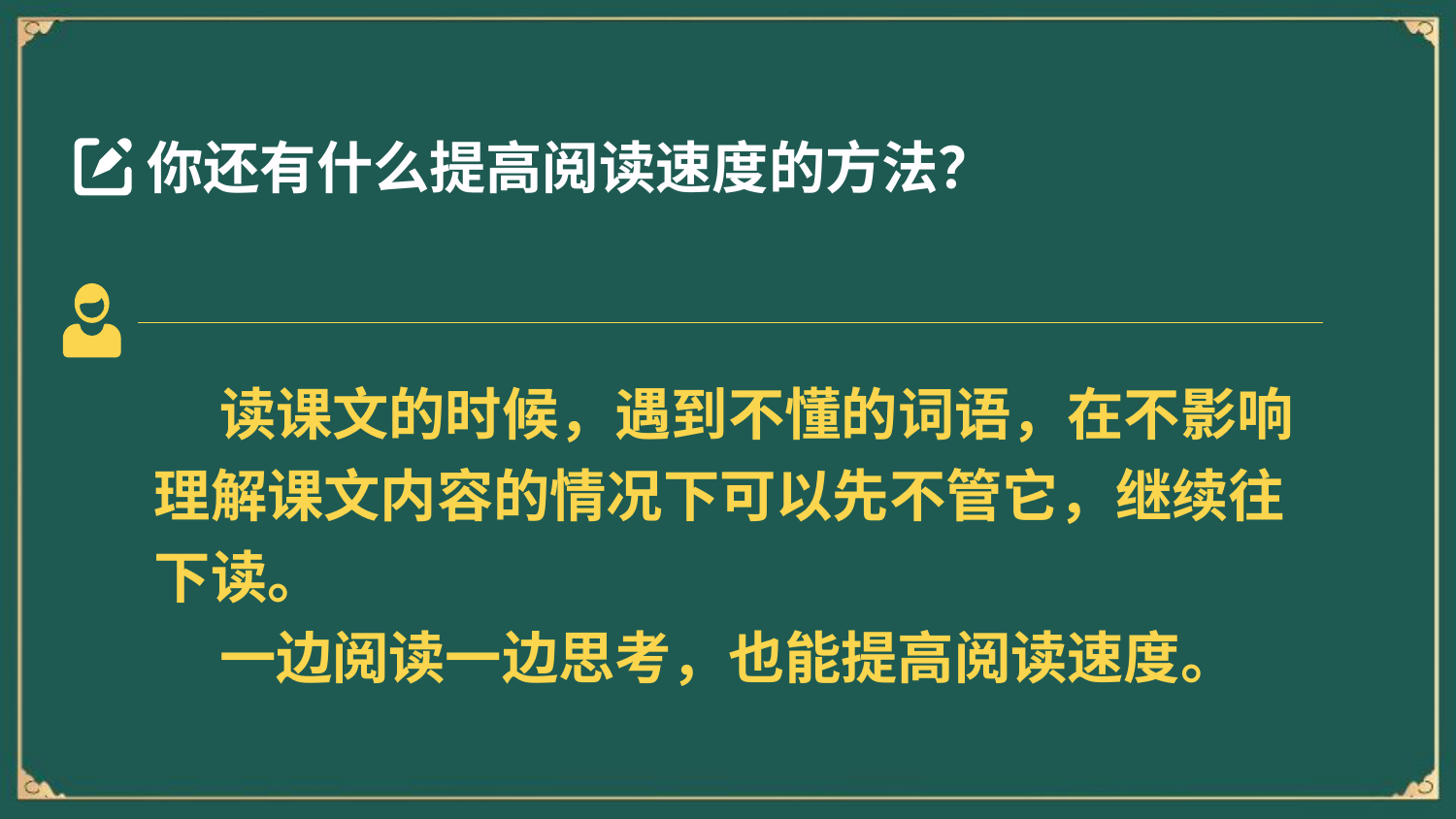

你还有什么提高阅读速度的方法？

    读课文的时候，遇到不懂的词语，在不影响理解课文内容的情况下可以先不管它，继续往下读。
    一边阅读一边思考，也能提高阅读速度。